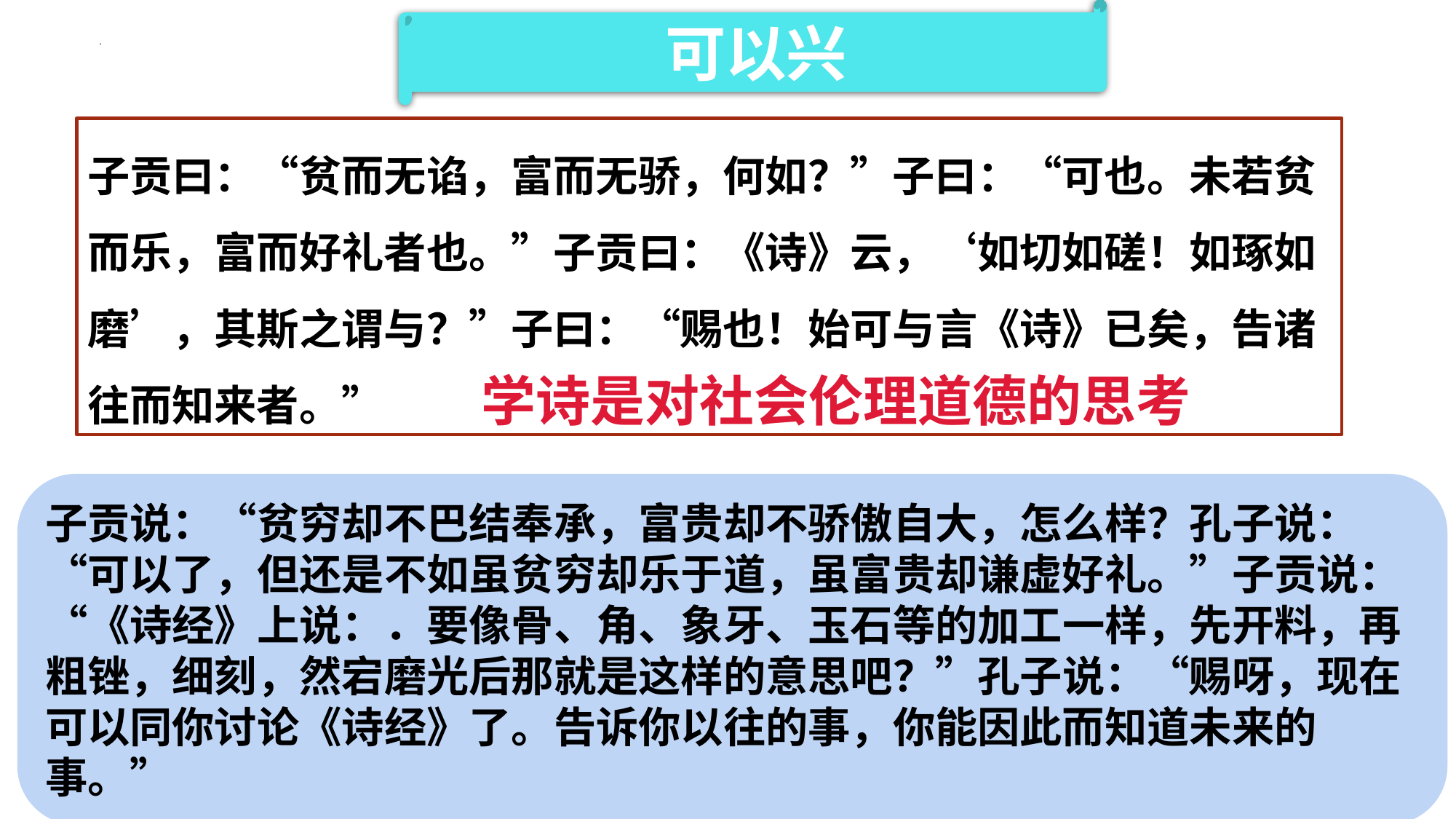

可以兴
子贡曰：“贫而无谄，富而无骄，何如？”子曰：“可也。未若贫而乐，富而好礼者也。”子贡曰：《诗》云，‘如切如磋！如琢如磨’，其斯之谓与？”子曰：“赐也！始可与言《诗》已矣，告诸往而知来者。”
学诗是对社会伦理道德的思考
子贡说：“贫穷却不巴结奉承，富贵却不骄傲自大，怎么样？孔子说：“可以了，但还是不如虽贫穷却乐于道，虽富贵却谦虚好礼。”子贡说：“《诗经》上说：．要像骨、角、象牙、玉石等的加工一样，先开料，再粗锉，细刻，然宕磨光后那就是这样的意思吧？”孔子说：“赐呀，现在可以同你讨论《诗经》了。告诉你以往的事，你能因此而知道未来的事。”